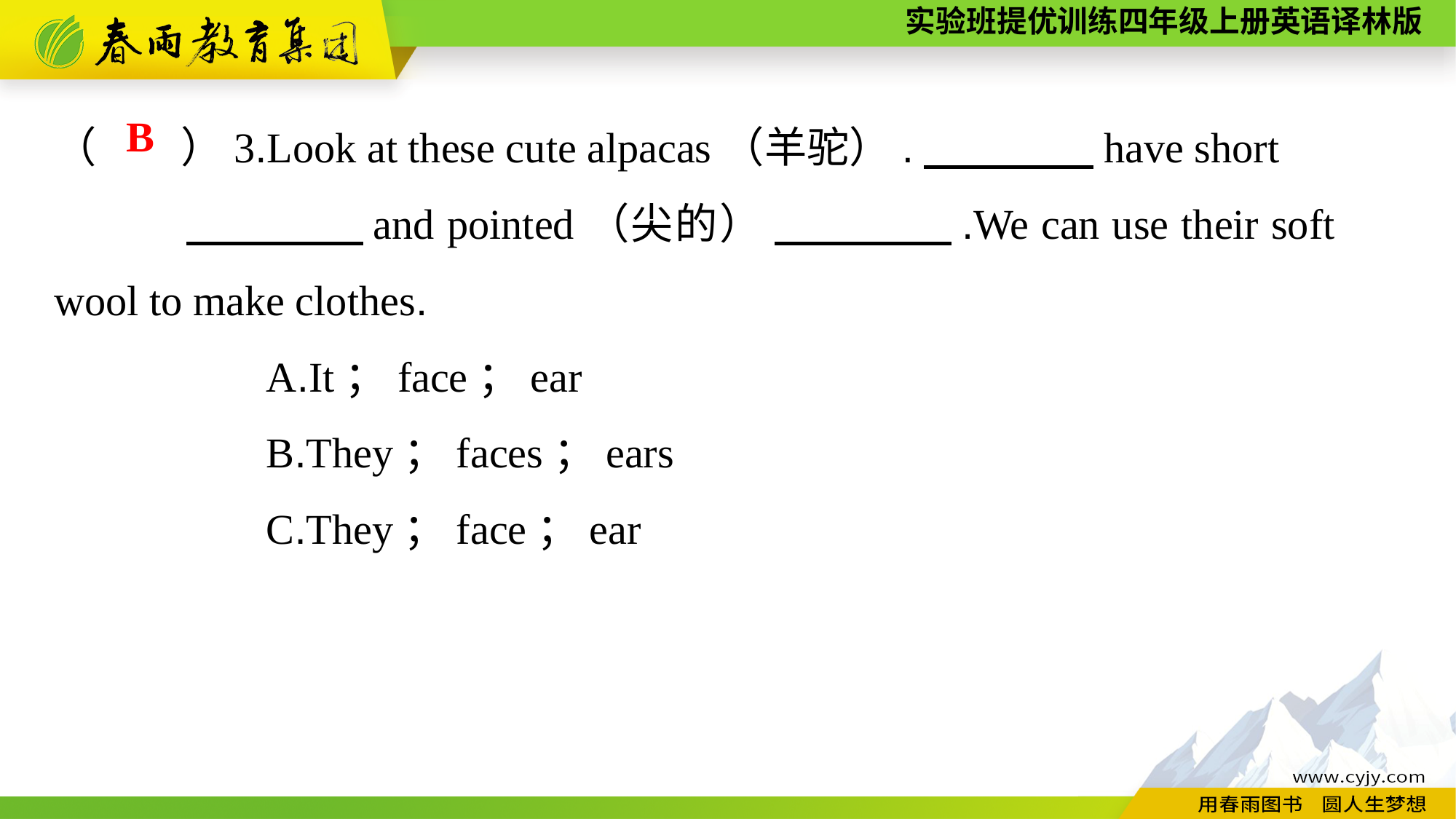

（　　）3.Look at these cute alpacas（羊驼）.　　　　have short
	 　　　　and pointed（尖的） 　　　　.We can use their soft 	wool to make clothes.
A.It；face；ear
B.They；faces；ears
C.They；face；ear
B